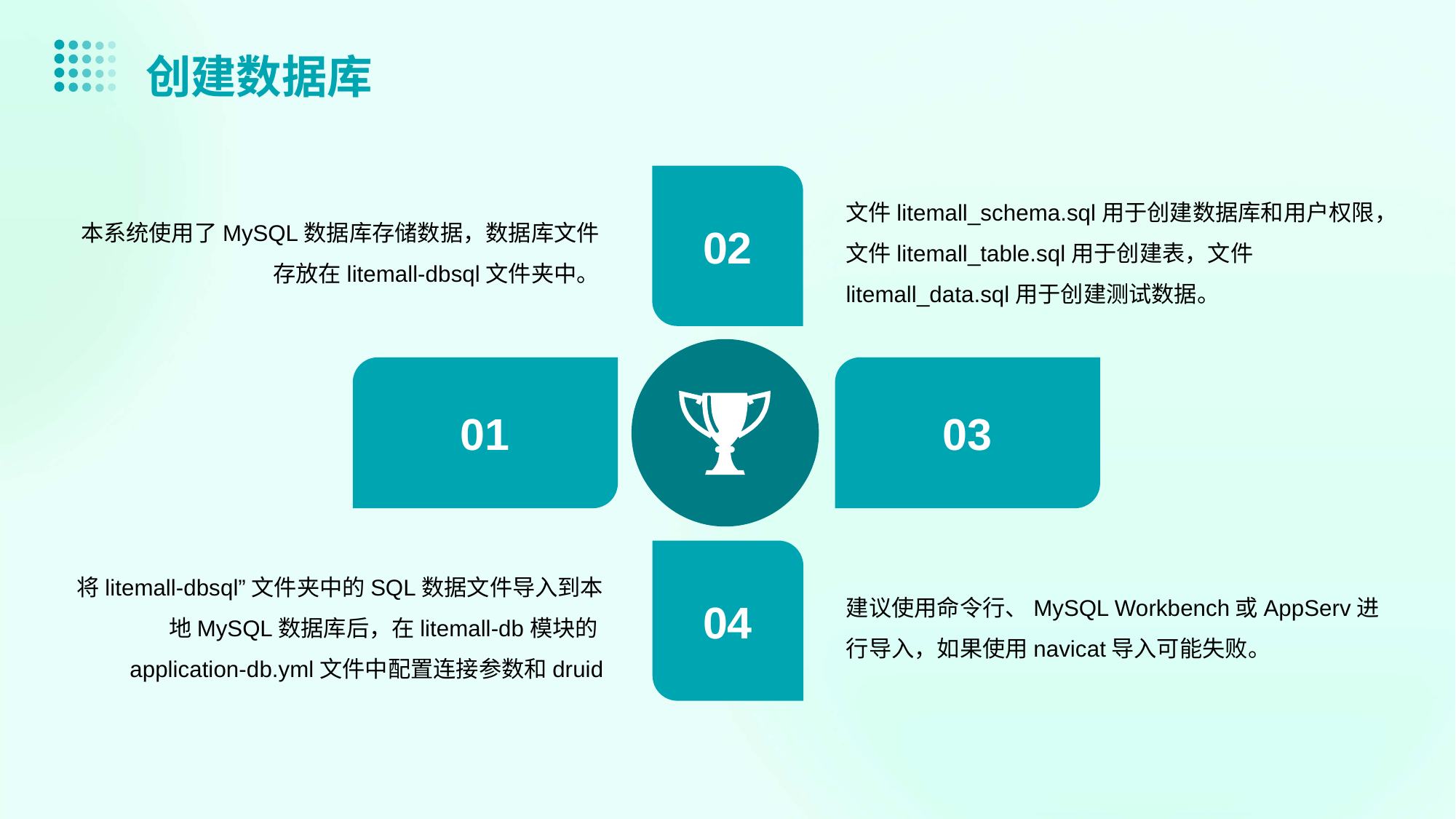

创建数据库

本系统使用了MySQL数据库存储数据，数据库文件存放在litemall-dbsql文件夹中。
文件litemall_schema.sql用于创建数据库和用户权限，文件litemall_table.sql用于创建表，文件litemall_data.sql用于创建测试数据。
输入
标题
02

01
03

将litemall-dbsql”文件夹中的SQL数据文件导入到本地MySQL数据库后，在litemall-db模块的application-db.yml文件中配置连接参数和druid
建议使用命令行、MySQL Workbench或AppServ进行导入，如果使用navicat导入可能失败。
04